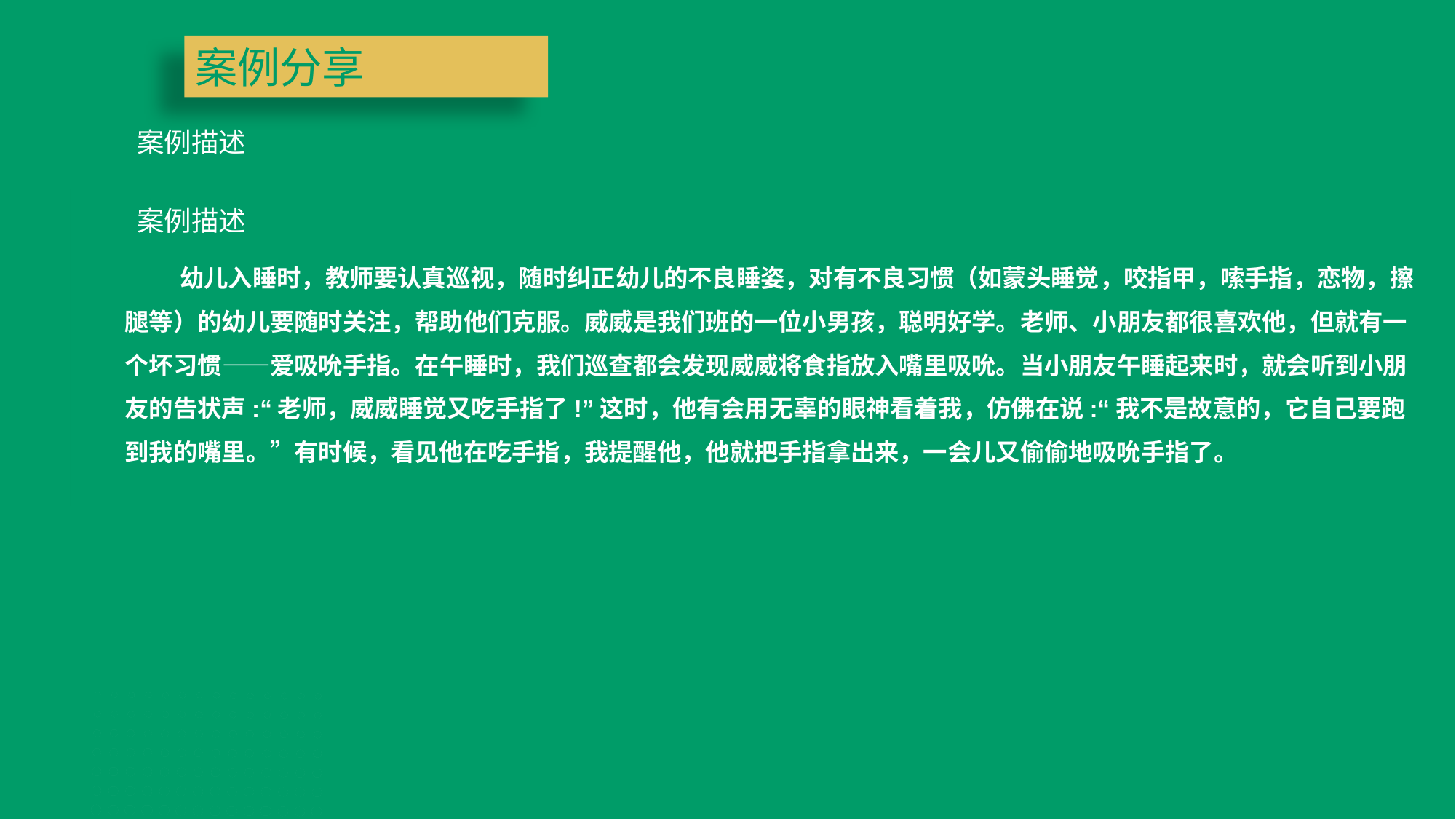

案例分享
案例描述

案例描述
         幼儿入睡时，教师要认真巡视，随时纠正幼儿的不良睡姿，对有不良习惯（如蒙头睡觉，咬指甲，嗦手指，恋物，擦腿等）的幼儿要随时关注，帮助他们克服。威威是我们班的一位小男孩，聪明好学。老师、小朋友都很喜欢他，但就有一个坏习惯——爱吸吮手指。在午睡时，我们巡查都会发现威威将食指放入嘴里吸吮。当小朋友午睡起来时，就会听到小朋友的告状声:“老师，威威睡觉又吃手指了!”这时，他有会用无辜的眼神看着我，仿佛在说:“我不是故意的，它自己要跑到我的嘴里。”有时候，看见他在吃手指，我提醒他，他就把手指拿出来，一会儿又偷偷地吸吮手指了。